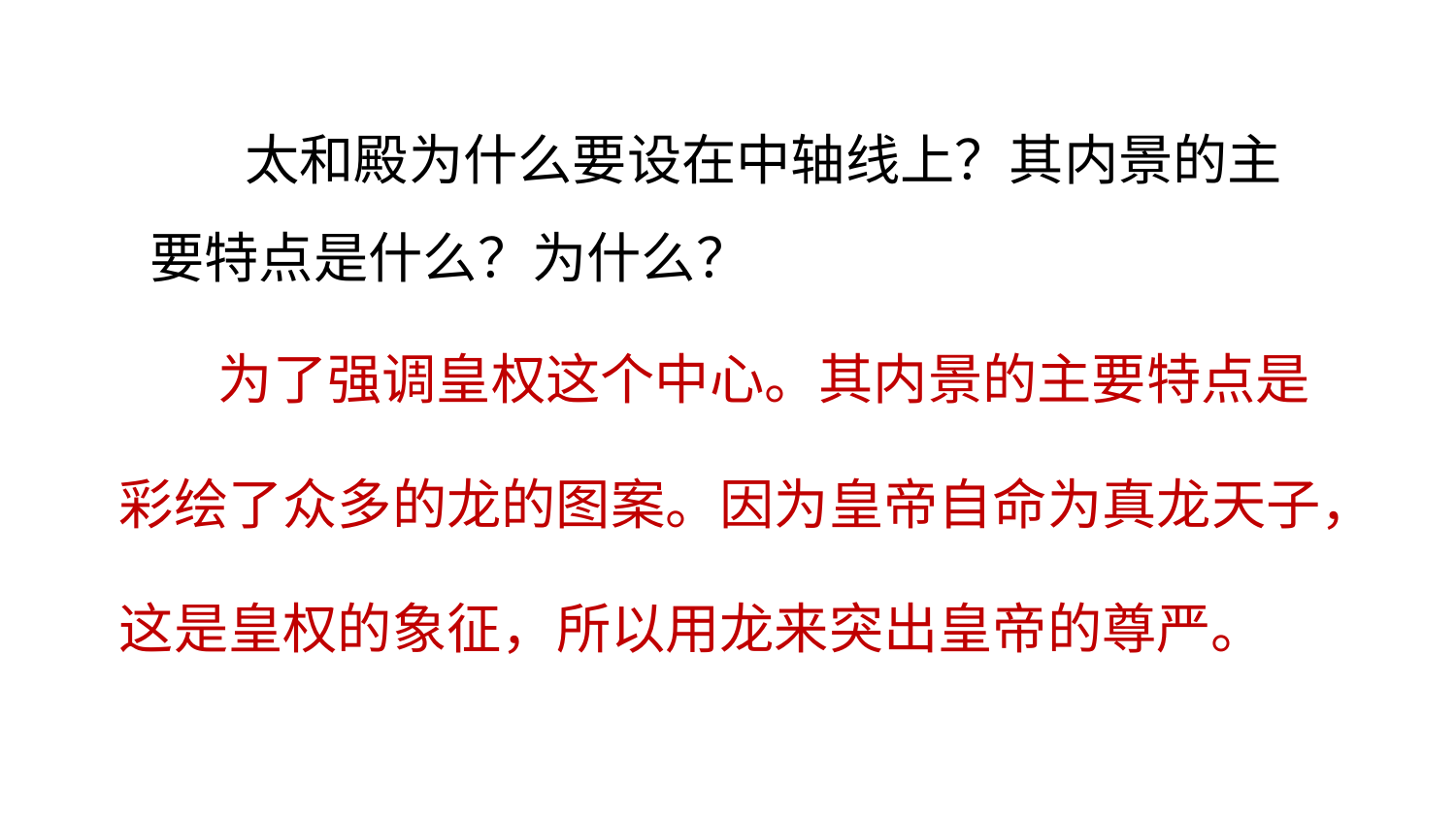

# 太和殿为什么要设在中轴线上？其内景的主要特点是什么？为什么？
        为了强调皇权这个中心。其内景的主要特点是彩绘了众多的龙的图案。因为皇帝自命为真龙天子，这是皇权的象征，所以用龙来突出皇帝的尊严。